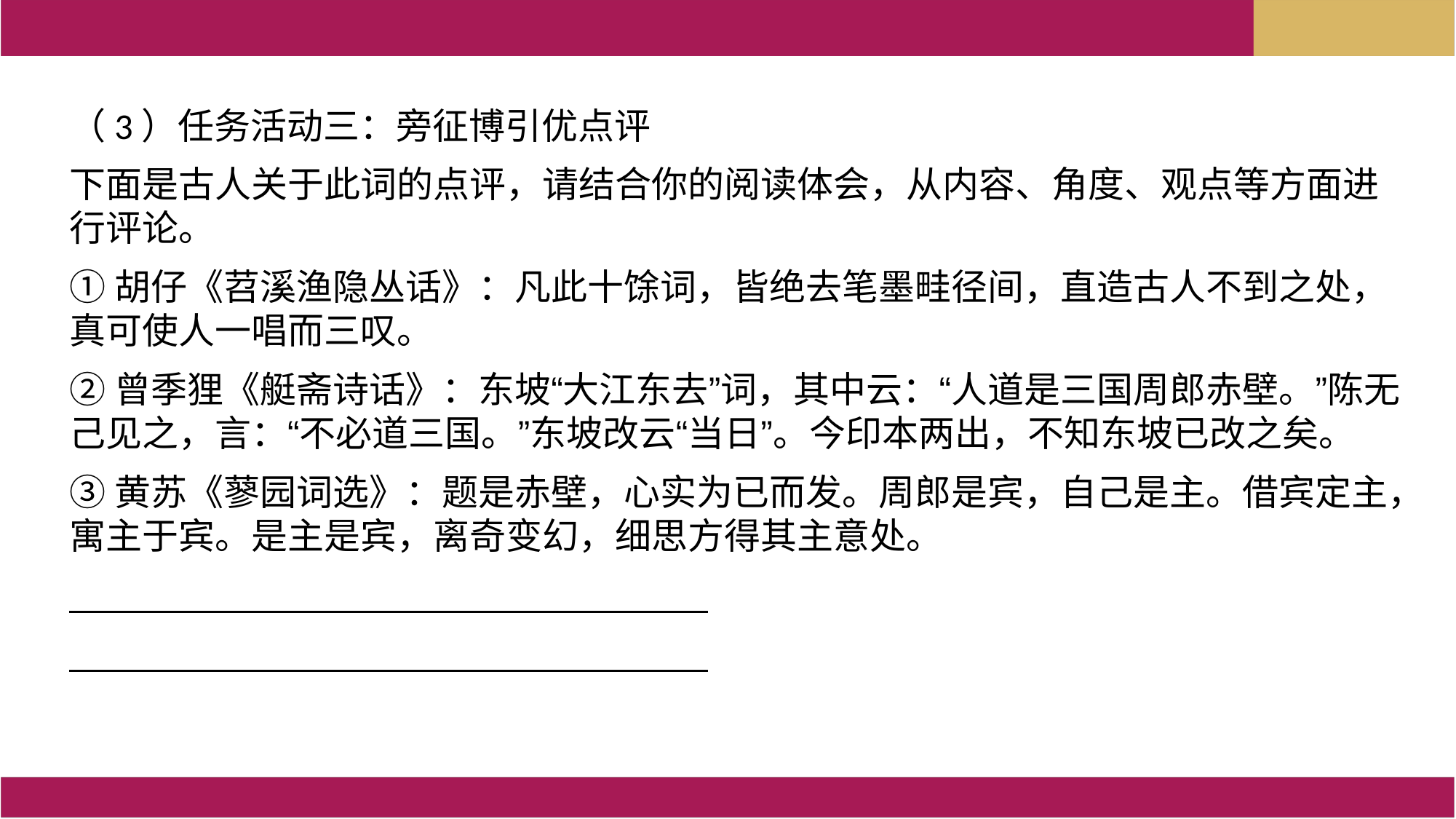

（3）任务活动三：旁征博引优点评
下面是古人关于此词的点评，请结合你的阅读体会，从内容、角度、观点等方面进行评论。
①胡仔《苕溪渔隐丛话》：凡此十馀词，皆绝去笔墨畦径间，直造古人不到之处，真可使人一唱而三叹。
②曾季狸《艇斋诗话》：东坡“大江东去”词，其中云：“人道是三国周郎赤壁。”陈无己见之，言：“不必道三国。”东坡改云“当日”。今印本两出，不知东坡已改之矣。
③黄苏《蓼园词选》：题是赤壁，心实为已而发。周郎是宾，自己是主。借宾定主，寓主于宾。是主是宾，离奇变幻，细思方得其主意处。